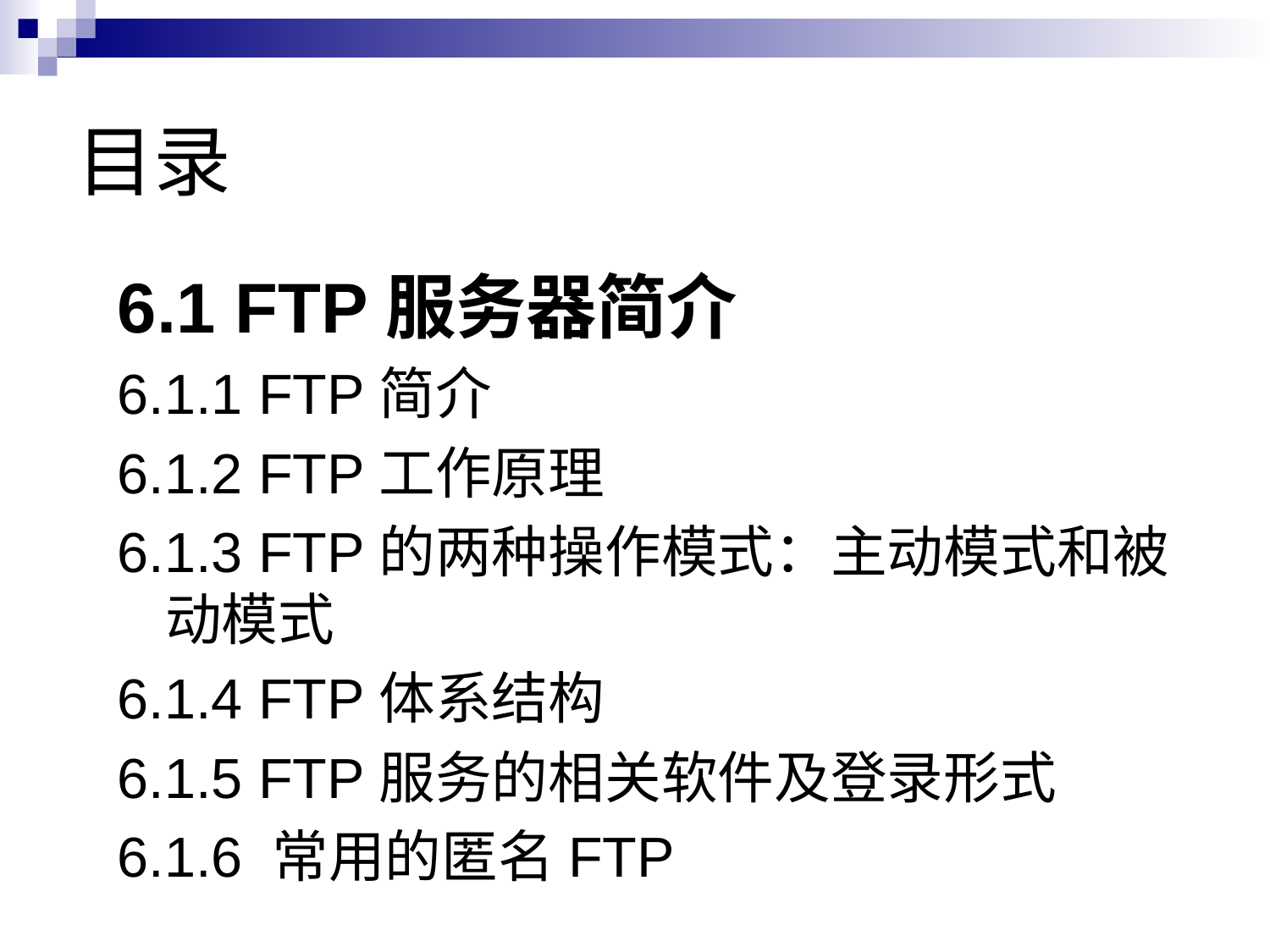

# 目录
6.1 FTP服务器简介
6.1.1 FTP简介
6.1.2 FTP工作原理
6.1.3 FTP的两种操作模式：主动模式和被动模式
6.1.4 FTP体系结构
6.1.5 FTP服务的相关软件及登录形式
6.1.6 常用的匿名FTP